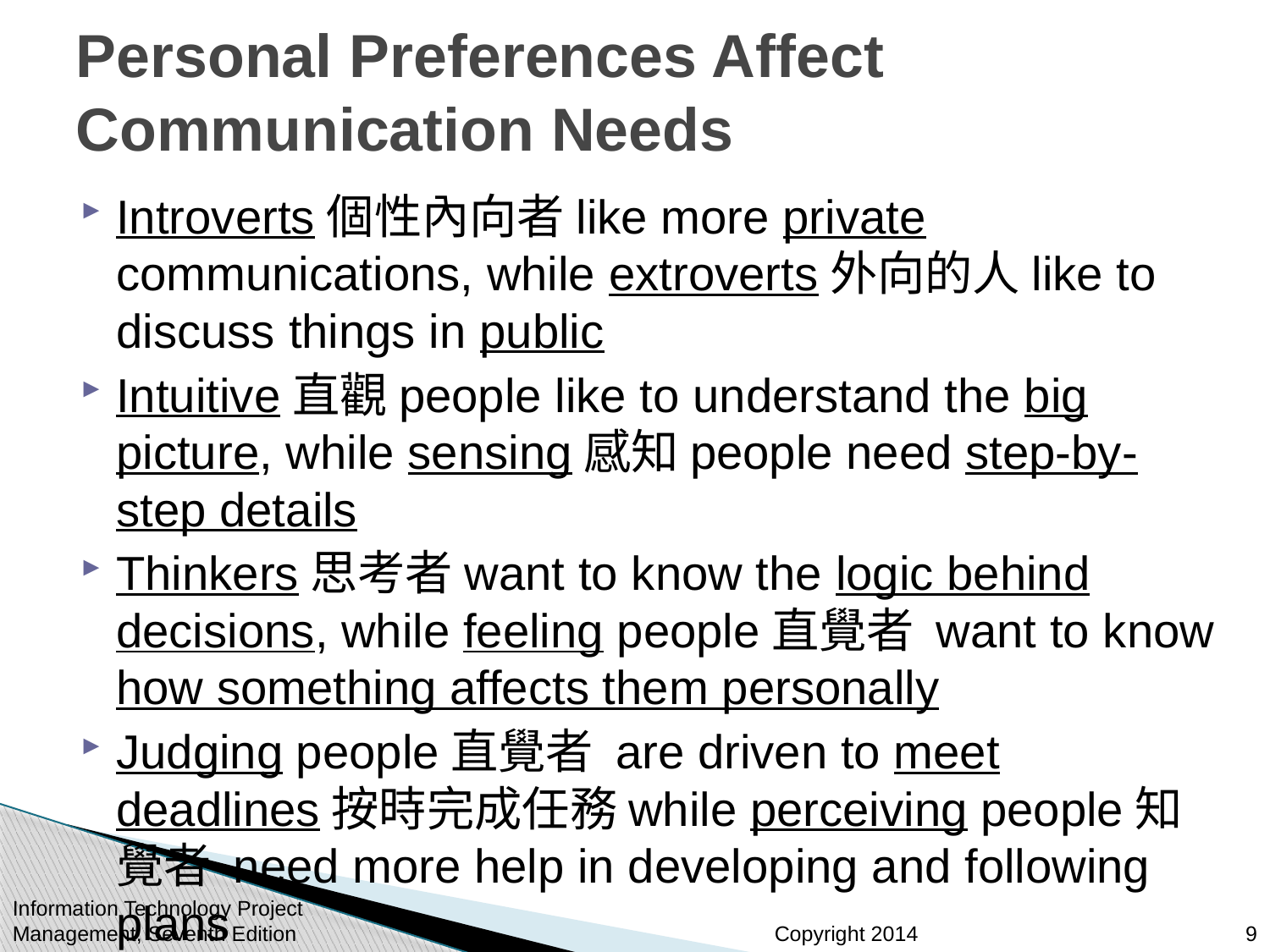

# Personal Preferences Affect Communication Needs
Introverts個性內向者like more private communications, while extroverts外向的人like to discuss things in public
Intuitive直觀people like to understand the big picture, while sensing感知people need step-by-step details
Thinkers思考者want to know the logic behind decisions, while feeling people直覺者 want to know how something affects them personally
Judging people直覺者 are driven to meet deadlines按時完成任務while perceiving people知覺者 need more help in developing and following plans
Information Technology Project Management, Seventh Edition
9